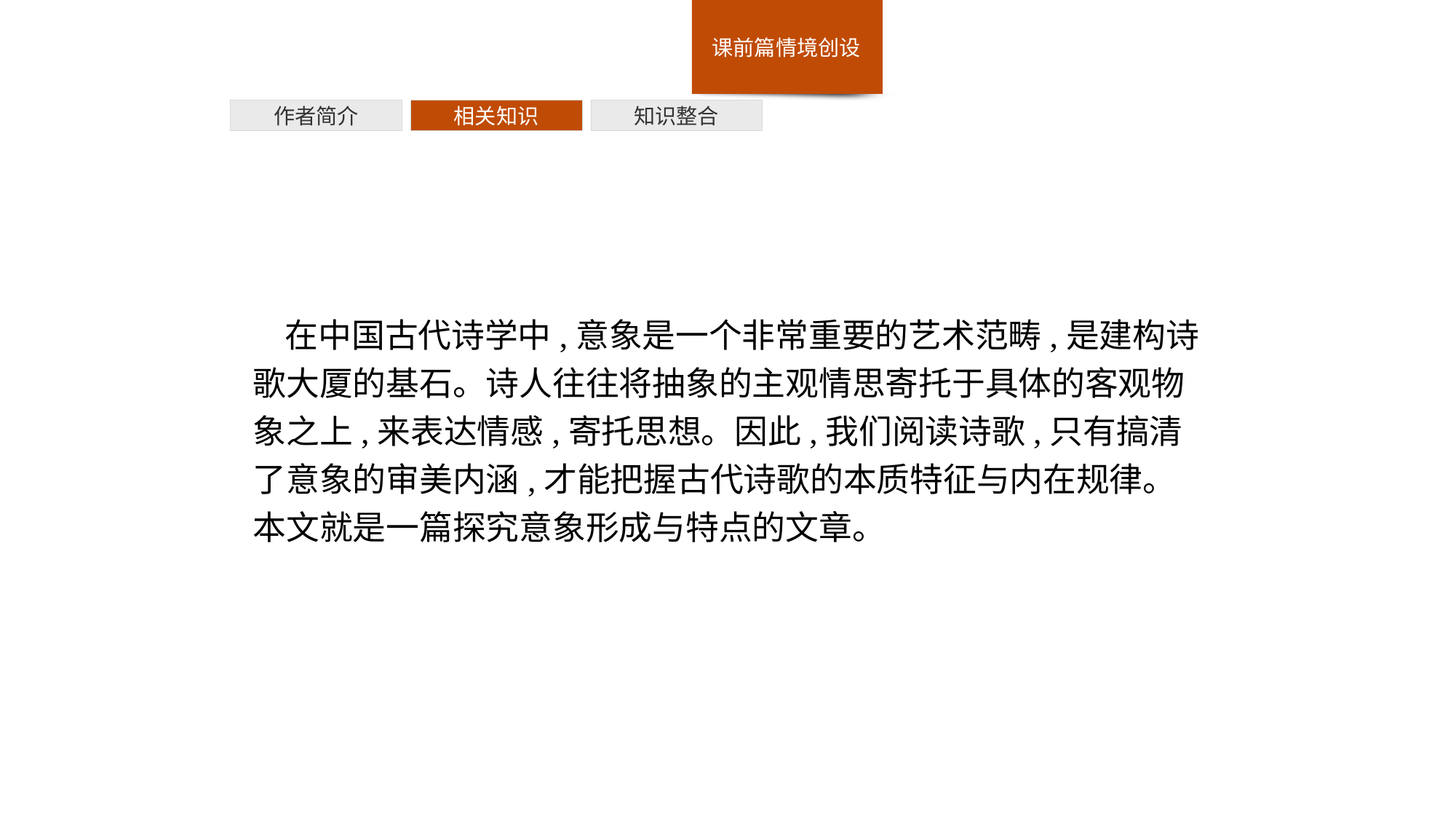

作者简介
相关知识
知识整合
在中国古代诗学中,意象是一个非常重要的艺术范畴,是建构诗歌大厦的基石。诗人往往将抽象的主观情思寄托于具体的客观物象之上,来表达情感,寄托思想。因此,我们阅读诗歌,只有搞清了意象的审美内涵,才能把握古代诗歌的本质特征与内在规律。本文就是一篇探究意象形成与特点的文章。